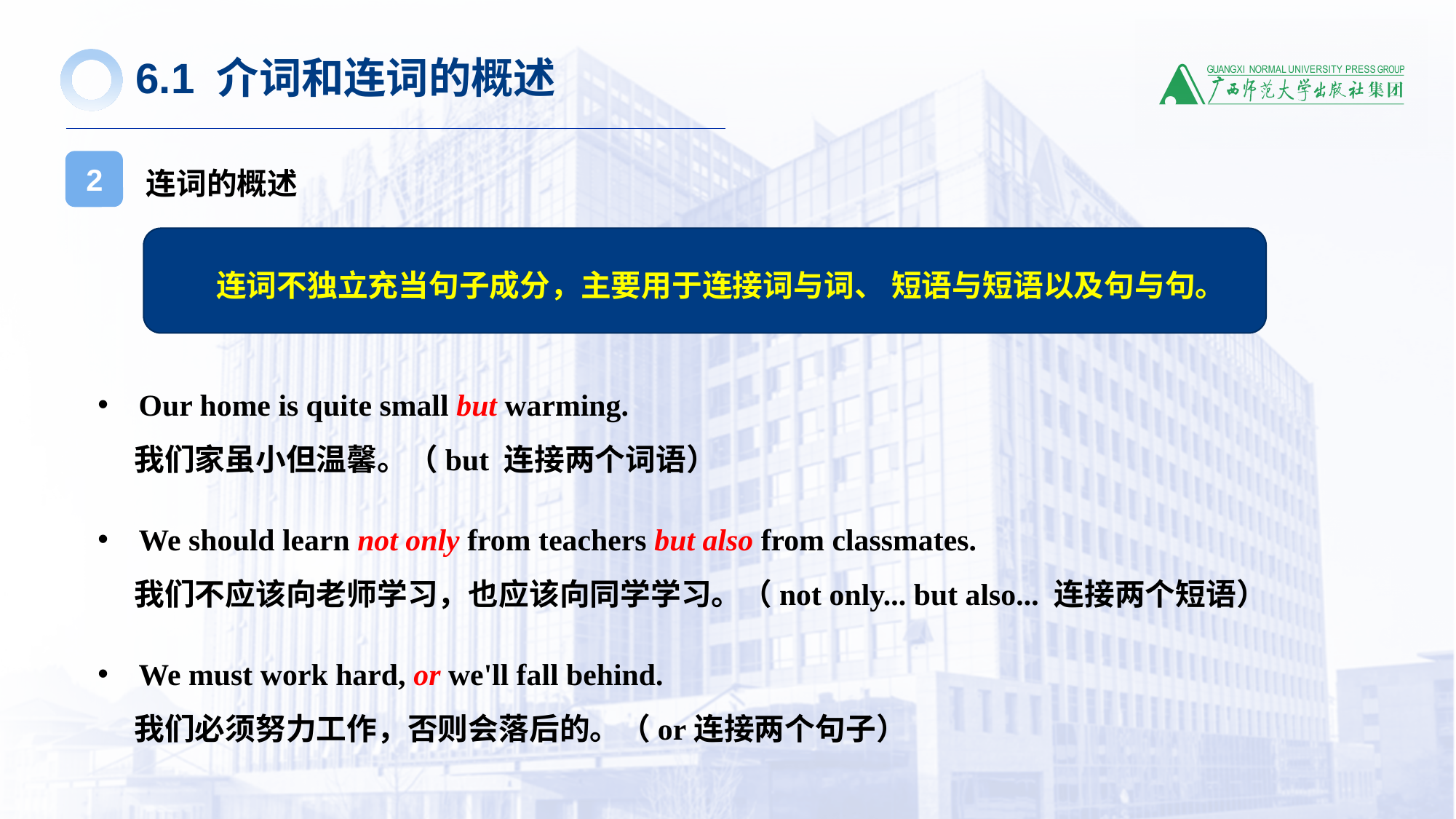

6.1 介词和连词的概述

连词的概述

2

连词不独立充当句子成分，主要用于连接词与词、 短语与短语以及句与句。
Our home is quite small but warming.
我们家虽小但温馨。（but 连接两个词语）

We should learn not only from teachers but also from classmates.
我们不应该向老师学习，也应该向同学学习。（not only... but also... 连接两个短语）

We must work hard, or we'll fall behind.
我们必须努力工作，否则会落后的。（or连接两个句子）